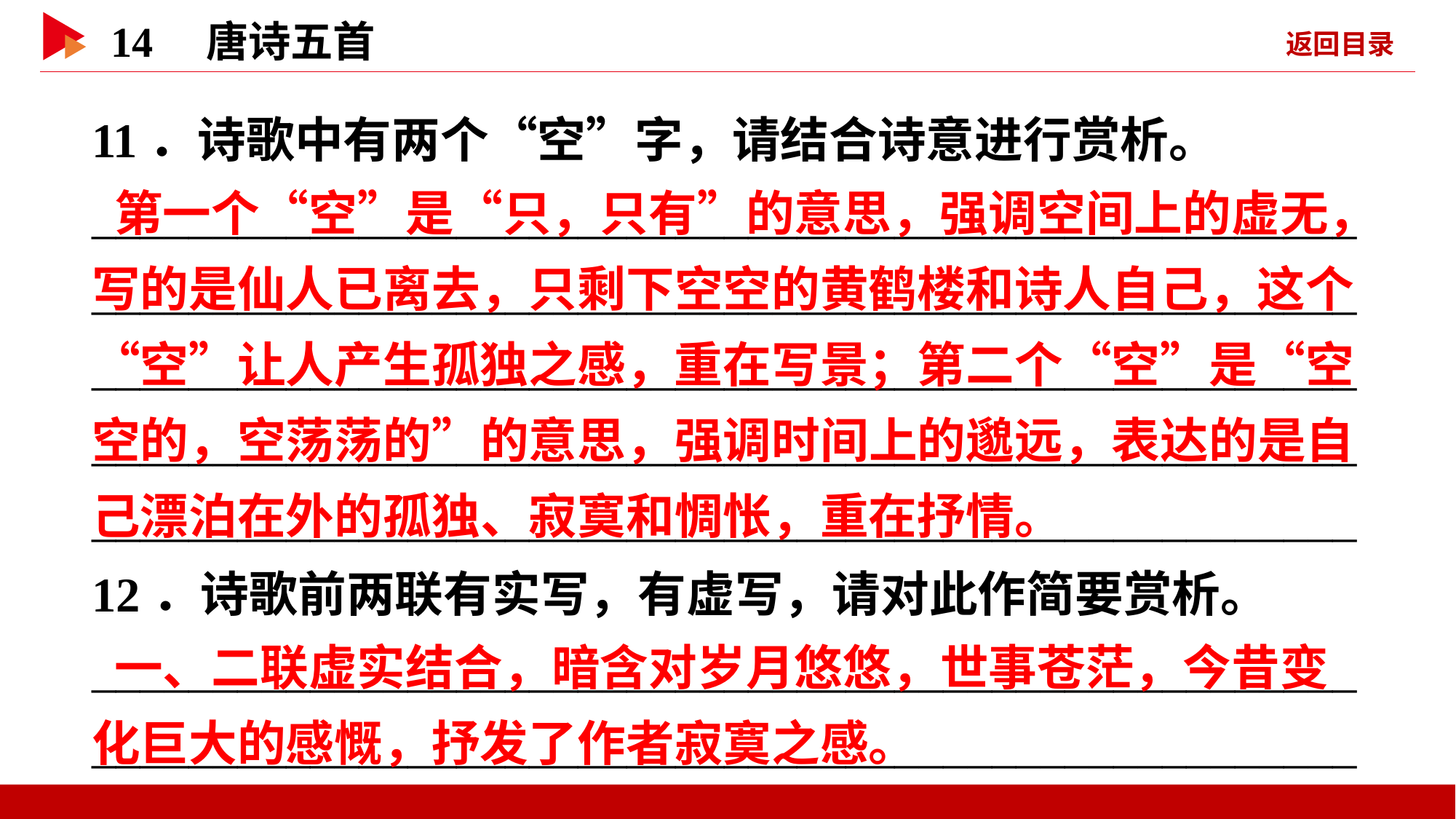

11．诗歌中有两个“空”字，请结合诗意进行赏析。
____________________________________________________________________________________________________________________________________________________________________________________________________________________________________________________________________
12．诗歌前两联有实写，有虚写，请对此作简要赏析。
________________________________________________________________________________________________________
 第一个“空”是“只，只有”的意思，强调空间上的虚无，写的是仙人已离去，只剩下空空的黄鹤楼和诗人自己，这个“空”让人产生孤独之感，重在写景；第二个“空”是“空空的，空荡荡的”的意思，强调时间上的邈远，表达的是自己漂泊在外的孤独、寂寞和惆怅，重在抒情。
 一、二联虚实结合，暗含对岁月悠悠，世事苍茫，今昔变化巨大的感慨，抒发了作者寂寞之感。